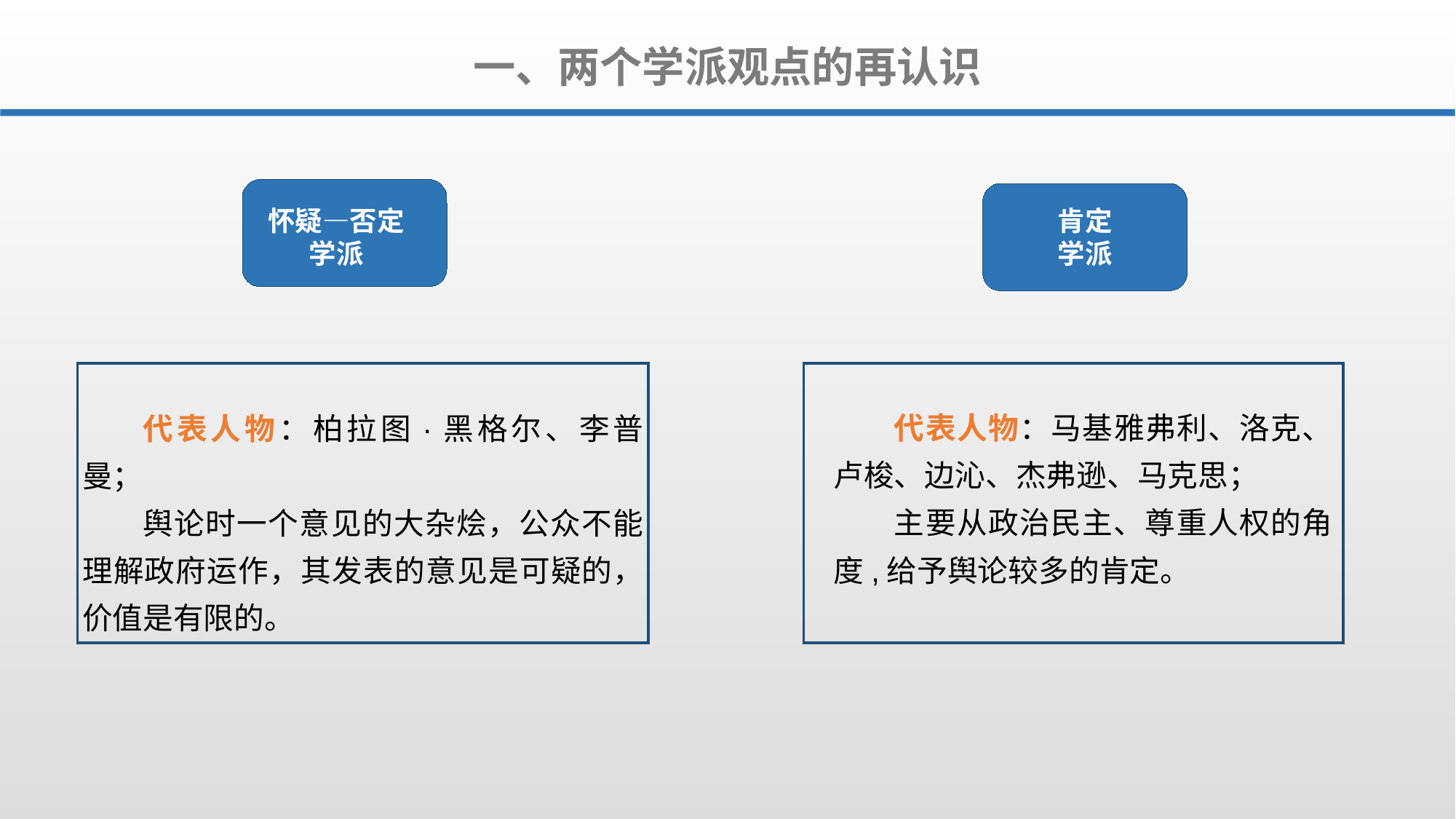

一、两个学派观点的再认识

怀疑—否定学派
肯定
学派

代表人物：柏拉图·黑格尔、李普曼；
舆论时一个意见的大杂烩，公众不能理解政府运作，其发表的意见是可疑的，价值是有限的。
代表人物：马基雅弗利、洛克、卢梭、边沁、杰弗逊、马克思；
主要从政治民主、尊重人权的角度,给予舆论较多的肯定。